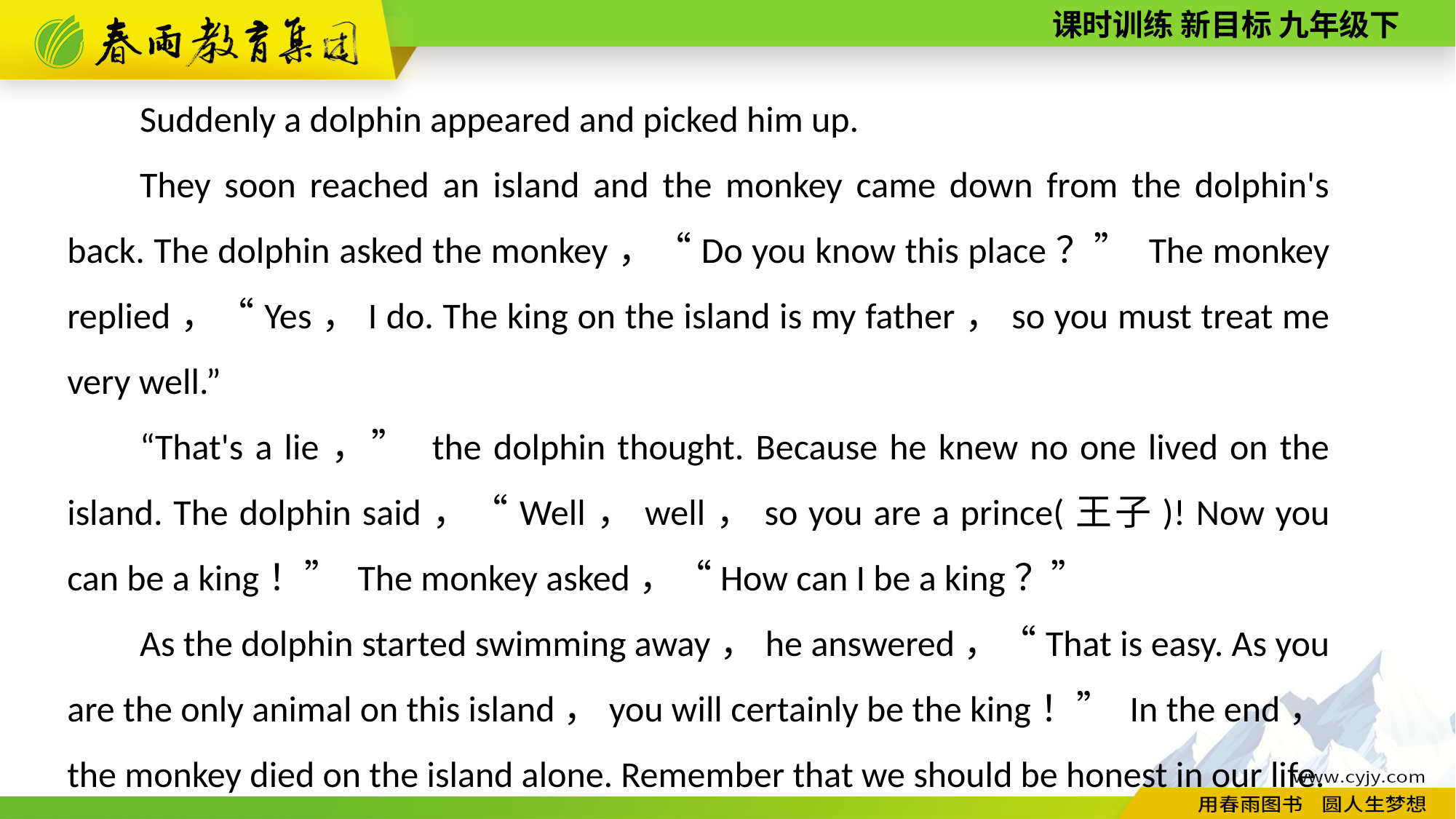

Suddenly a dolphin appeared and picked him up.
They soon reached an island and the monkey came down from the dolphin's back. The dolphin asked the monkey，“Do you know this place？” The monkey replied，“Yes，I do. The king on the island is my father，so you must treat me very well.”
“That's a lie，” the dolphin thought. Because he knew no one lived on the island. The dolphin said，“Well，well，so you are a prince(王子)! Now you can be a king！” The monkey asked，“How can I be a king？”
As the dolphin started swimming away，he answered，“That is easy. As you are the only animal on this island，you will certainly be the king！” In the end，the monkey died on the island alone. Remember that we should be honest in our life.